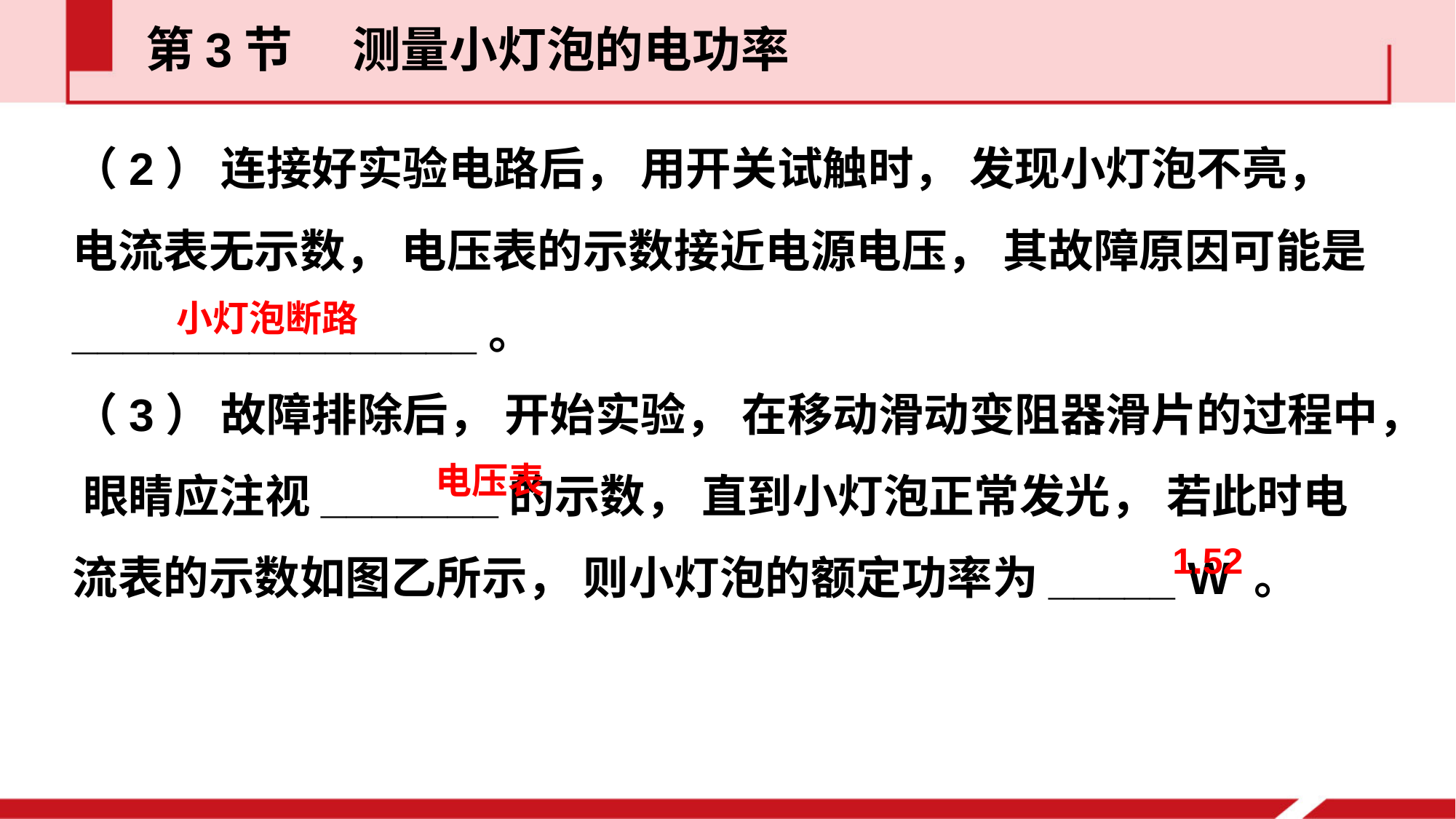

第3节  测量小灯泡的电功率
（2） 连接好实验电路后， 用开关试触时， 发现小灯泡不亮， 电流表无示数， 电压表的示数接近电源电压， 其故障原因可能是________________。
（3） 故障排除后， 开始实验， 在移动滑动变阻器滑片的过程中， 眼睛应注视_______的示数， 直到小灯泡正常发光， 若此时电流表的示数如图乙所示， 则小灯泡的额定功率为_____ W 。
小灯泡断路
电压表
1.52